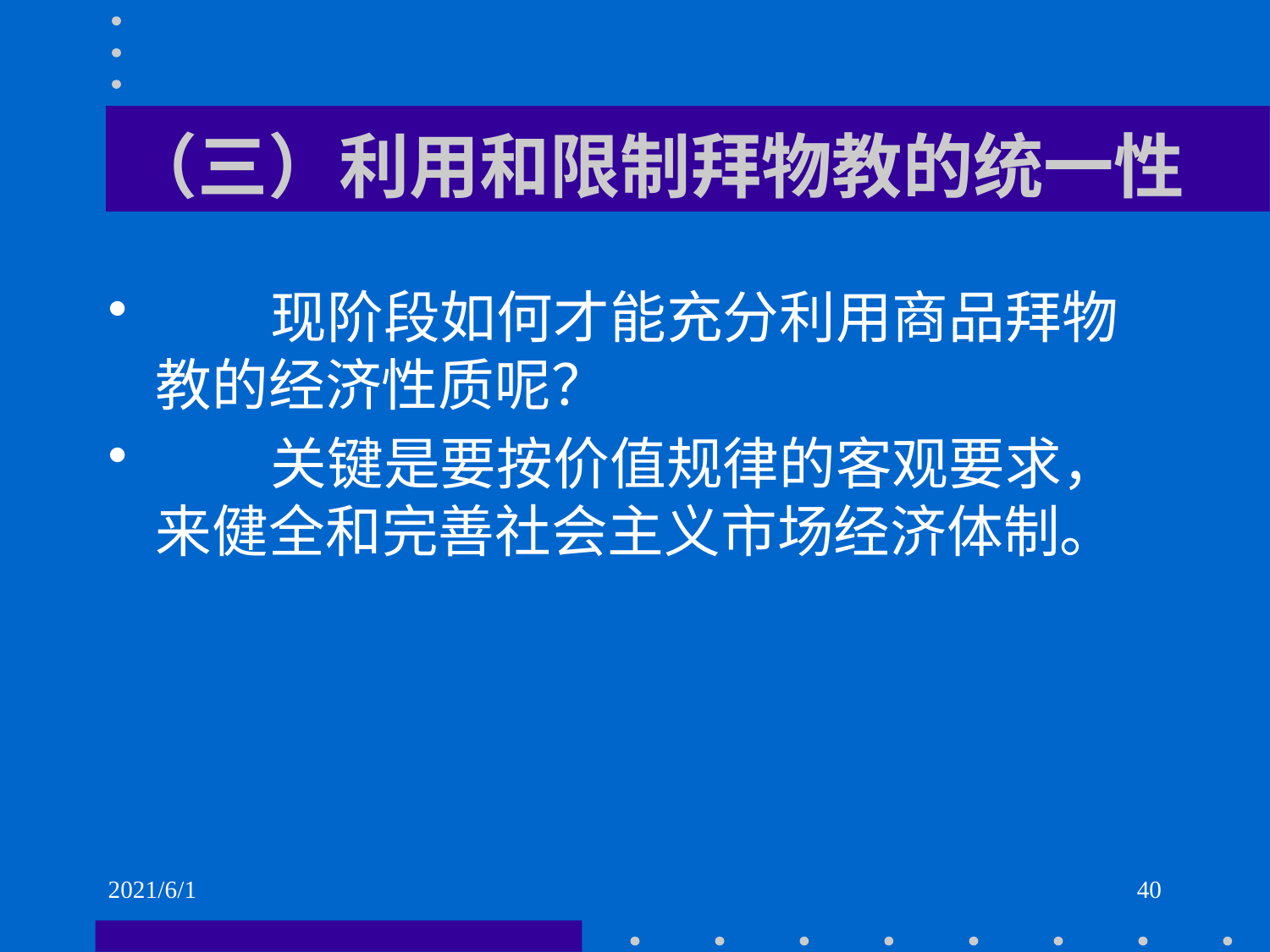

# （三）利用和限制拜物教的统一性
        现阶段如何才能充分利用商品拜物教的经济性质呢？
        关键是要按价值规律的客观要求，来健全和完善社会主义市场经济体制。

2021/6/1
40